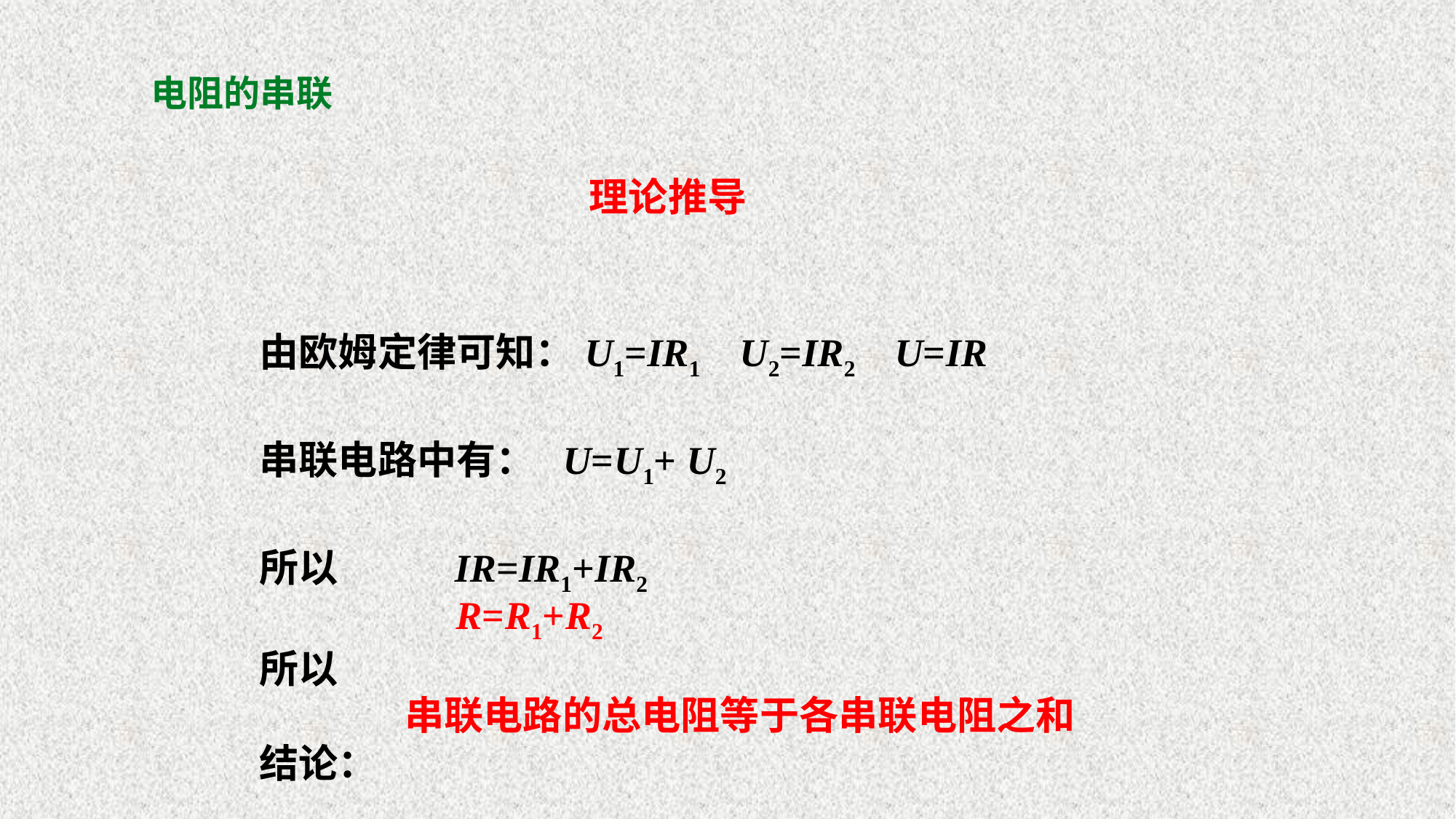

# 电阻的串联
理论推导
由欧姆定律可知：U1=IR1    U2=IR2    U=IR
串联电路中有：  U=U1+ U2
所以            IR=IR1+IR2
所以
结论：
R=R1+R2
串联电路的总电阻等于各串联电阻之和